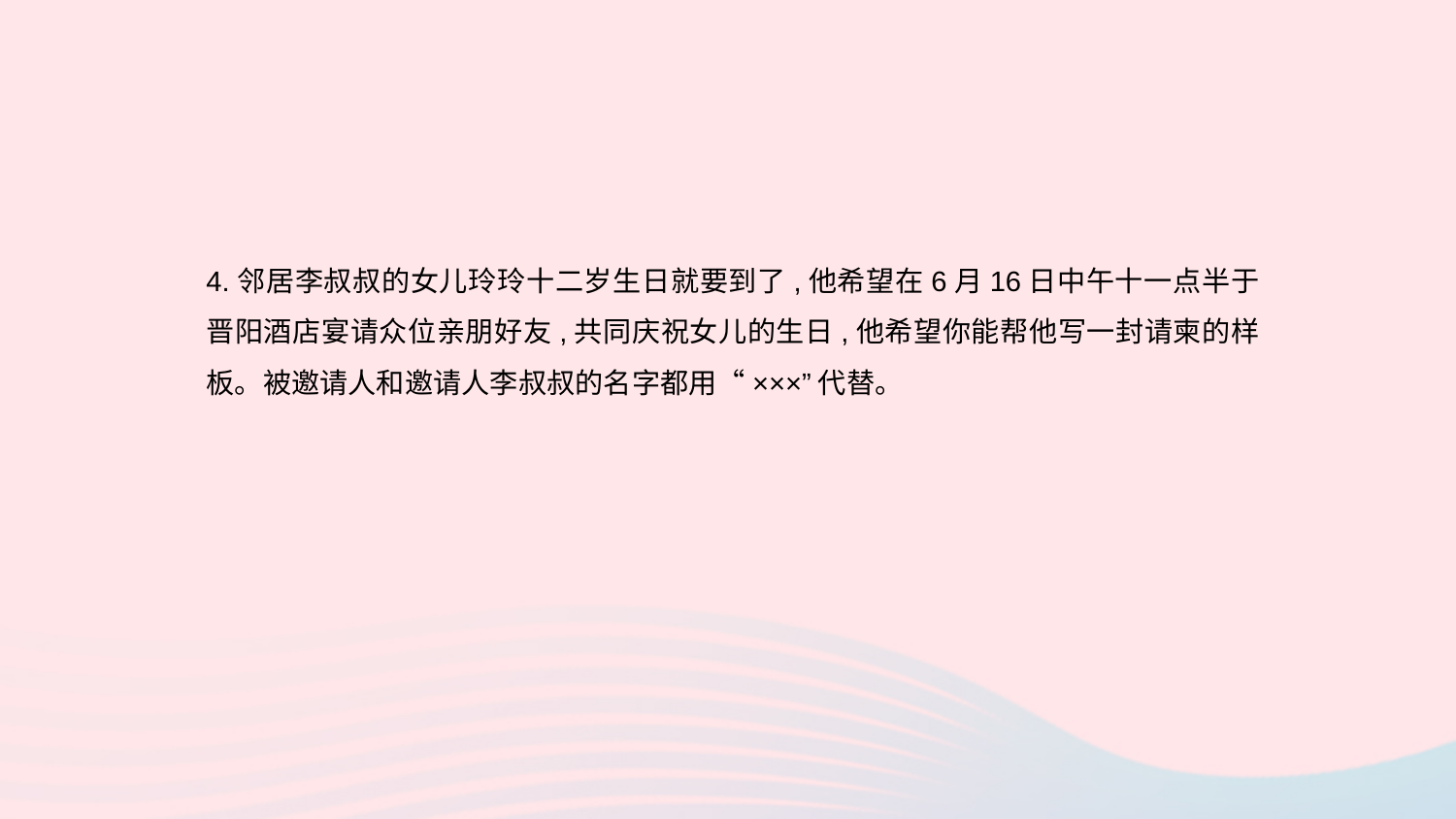

4.邻居李叔叔的女儿玲玲十二岁生日就要到了,他希望在6月16日中午十一点半于晋阳酒店宴请众位亲朋好友,共同庆祝女儿的生日,他希望你能帮他写一封请柬的样板。被邀请人和邀请人李叔叔的名字都用“×××”代替。